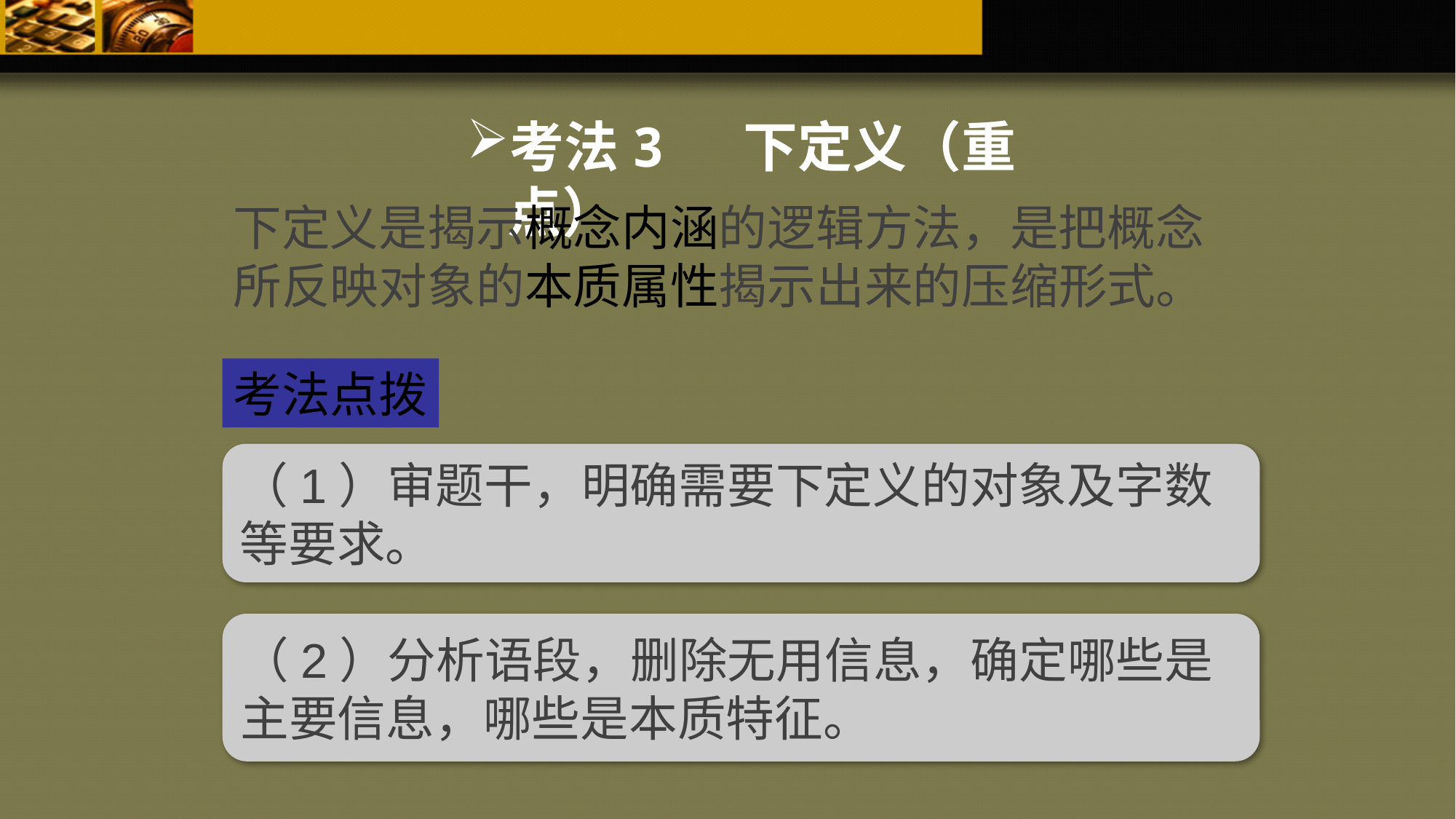

考法3  下定义（重点）
下定义是揭示概念内涵的逻辑方法，是把概念所反映对象的本质属性揭示出来的压缩形式。
考法点拨
（1）审题干，明确需要下定义的对象及字数等要求。
（2）分析语段，删除无用信息，确定哪些是主要信息，哪些是本质特征。